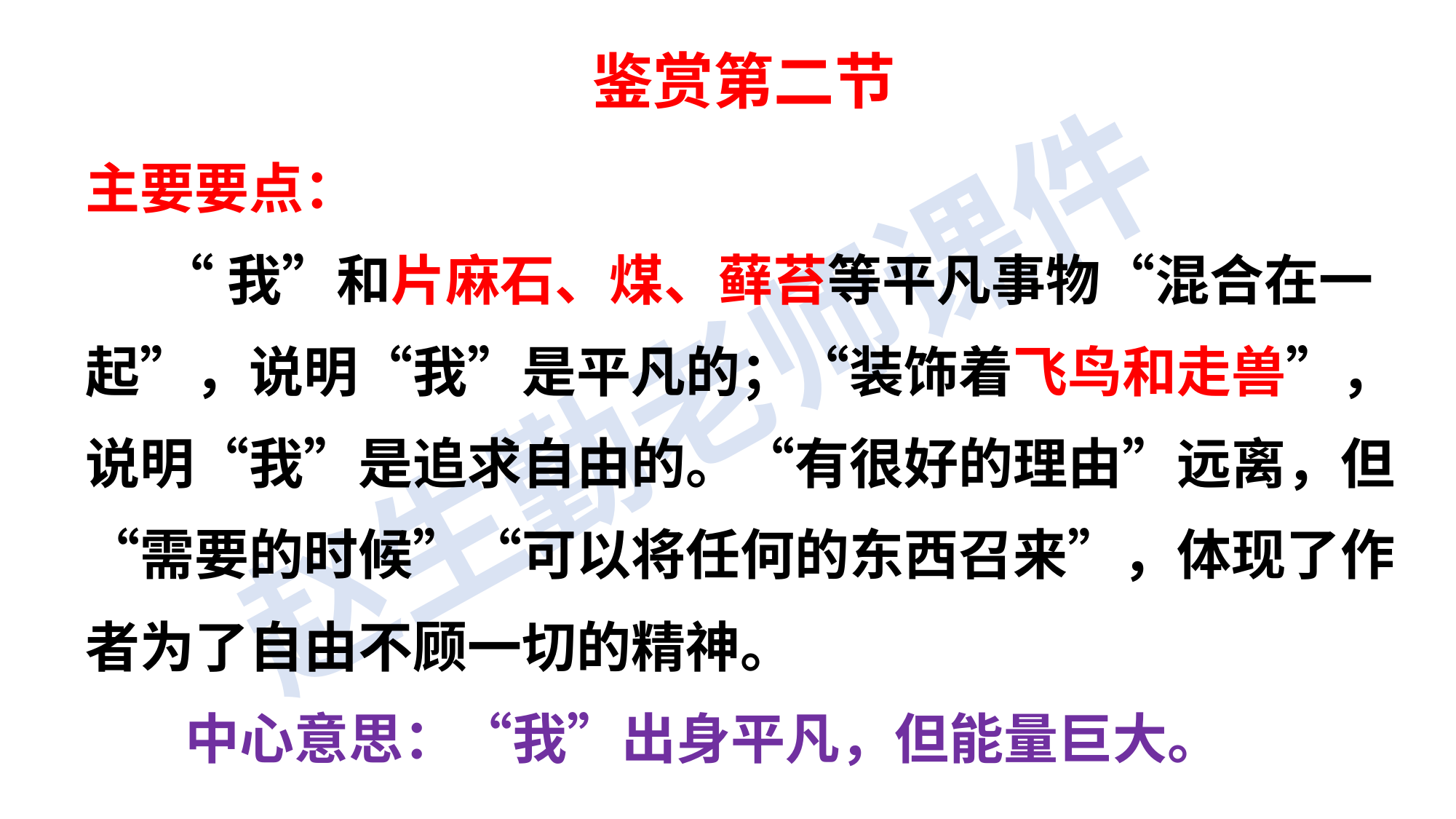

鉴赏第二节
主要要点：
      “我”和片麻石、煤、藓苔等平凡事物“混合在一起”，说明“我”是平凡的；“装饰着飞鸟和走兽”，说明“我”是追求自由的。“有很好的理由”远离，但“需要的时候”“可以将任何的东西召来”，体现了作者为了自由不顾一切的精神。
       中心意思：“我”出身平凡，但能量巨大。